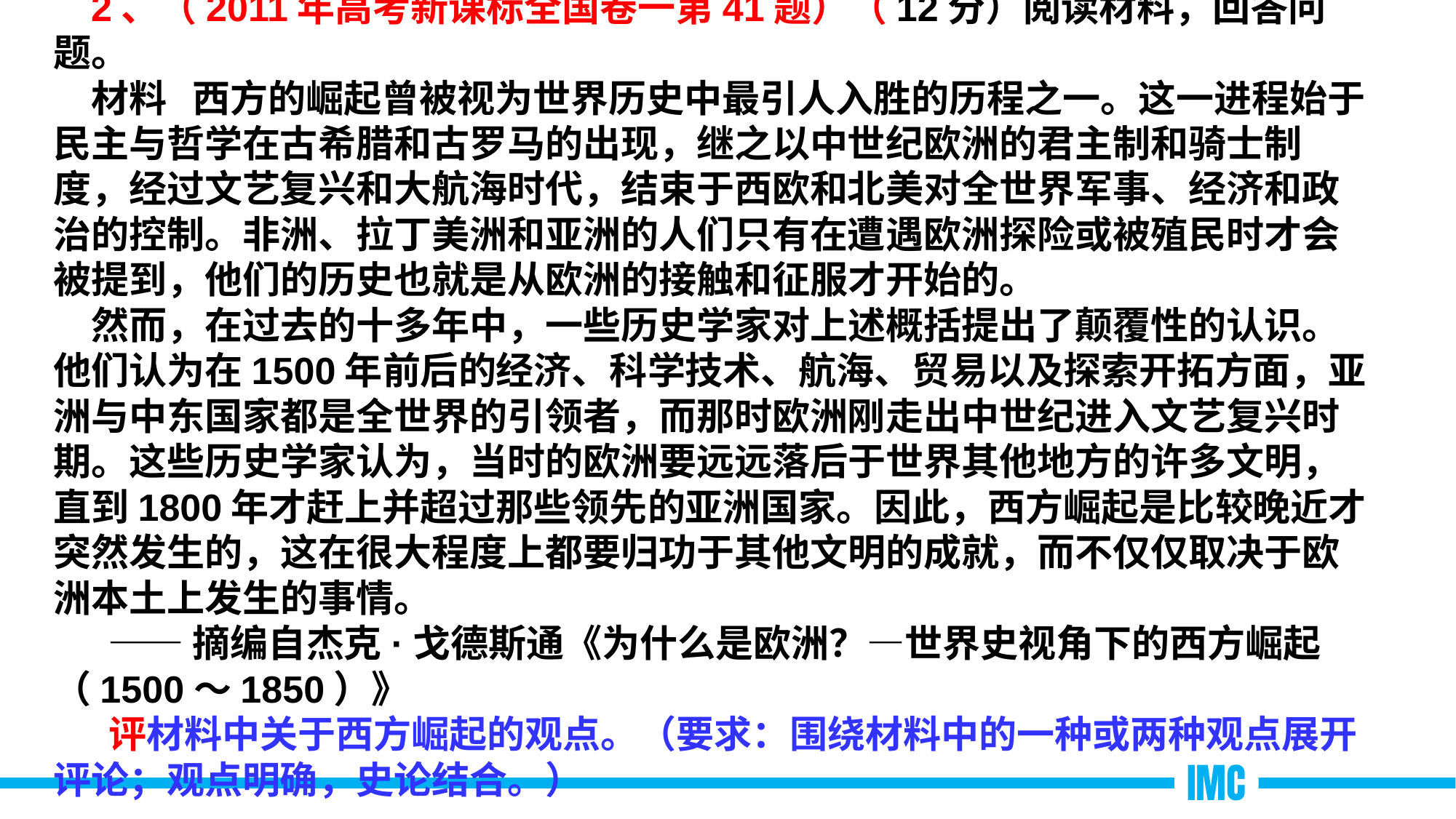

2、（2011年高考新课标全国卷一第41题）（12分）阅读材料，回答问题。
材料   西方的崛起曾被视为世界历史中最引人入胜的历程之一。这一进程始于民主与哲学在古希腊和古罗马的出现，继之以中世纪欧洲的君主制和骑士制度，经过文艺复兴和大航海时代，结束于西欧和北美对全世界军事、经济和政治的控制。非洲、拉丁美洲和亚洲的人们只有在遭遇欧洲探险或被殖民时才会被提到，他们的历史也就是从欧洲的接触和征服才开始的。
然而，在过去的十多年中，一些历史学家对上述概括提出了颠覆性的认识。他们认为在1500年前后的经济、科学技术、航海、贸易以及探索开拓方面，亚洲与中东国家都是全世界的引领者，而那时欧洲刚走出中世纪进入文艺复兴时期。这些历史学家认为，当时的欧洲要远远落后于世界其他地方的许多文明，直到1800年才赶上并超过那些领先的亚洲国家。因此，西方崛起是比较晚近才突然发生的，这在很大程度上都要归功于其他文明的成就，而不仅仅取决于欧洲本土上发生的事情。
  ——摘编自杰克·戈德斯通《为什么是欧洲？—世界史视角下的西方崛起（1500～1850）》
 评材料中关于西方崛起的观点。（要求：围绕材料中的一种或两种观点展开评论；观点明确，史论结合。）